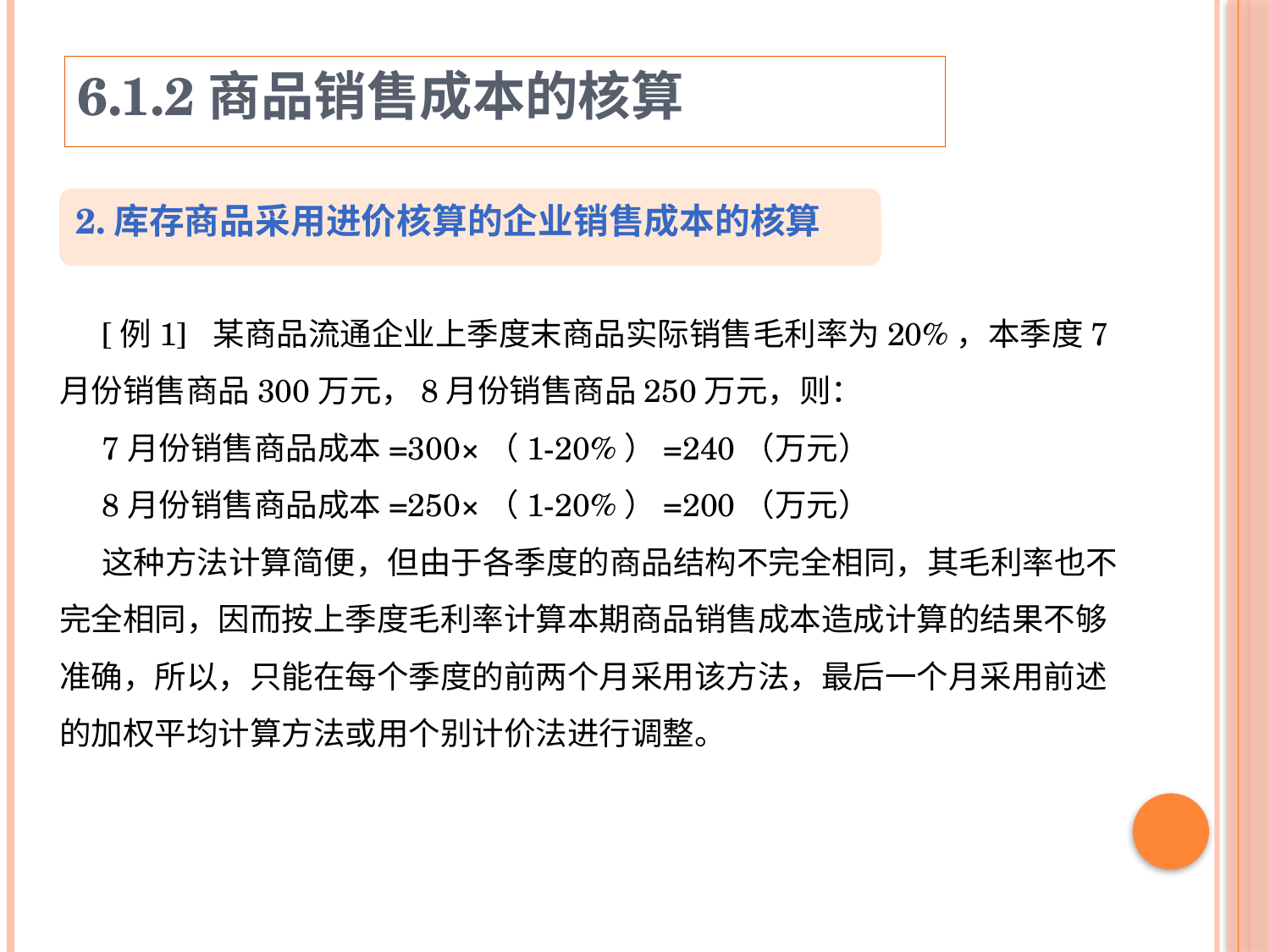

6.1.2商品销售成本的核算
2.库存商品采用进价核算的企业销售成本的核算
[例1]  某商品流通企业上季度末商品实际销售毛利率为20%，本季度7月份销售商品300万元，8月份销售商品250万元，则：
7月份销售商品成本=300×（1-20%）=240（万元）
8月份销售商品成本=250×（1-20%）=200（万元）
这种方法计算简便，但由于各季度的商品结构不完全相同，其毛利率也不完全相同，因而按上季度毛利率计算本期商品销售成本造成计算的结果不够准确，所以，只能在每个季度的前两个月采用该方法，最后一个月采用前述的加权平均计算方法或用个别计价法进行调整。